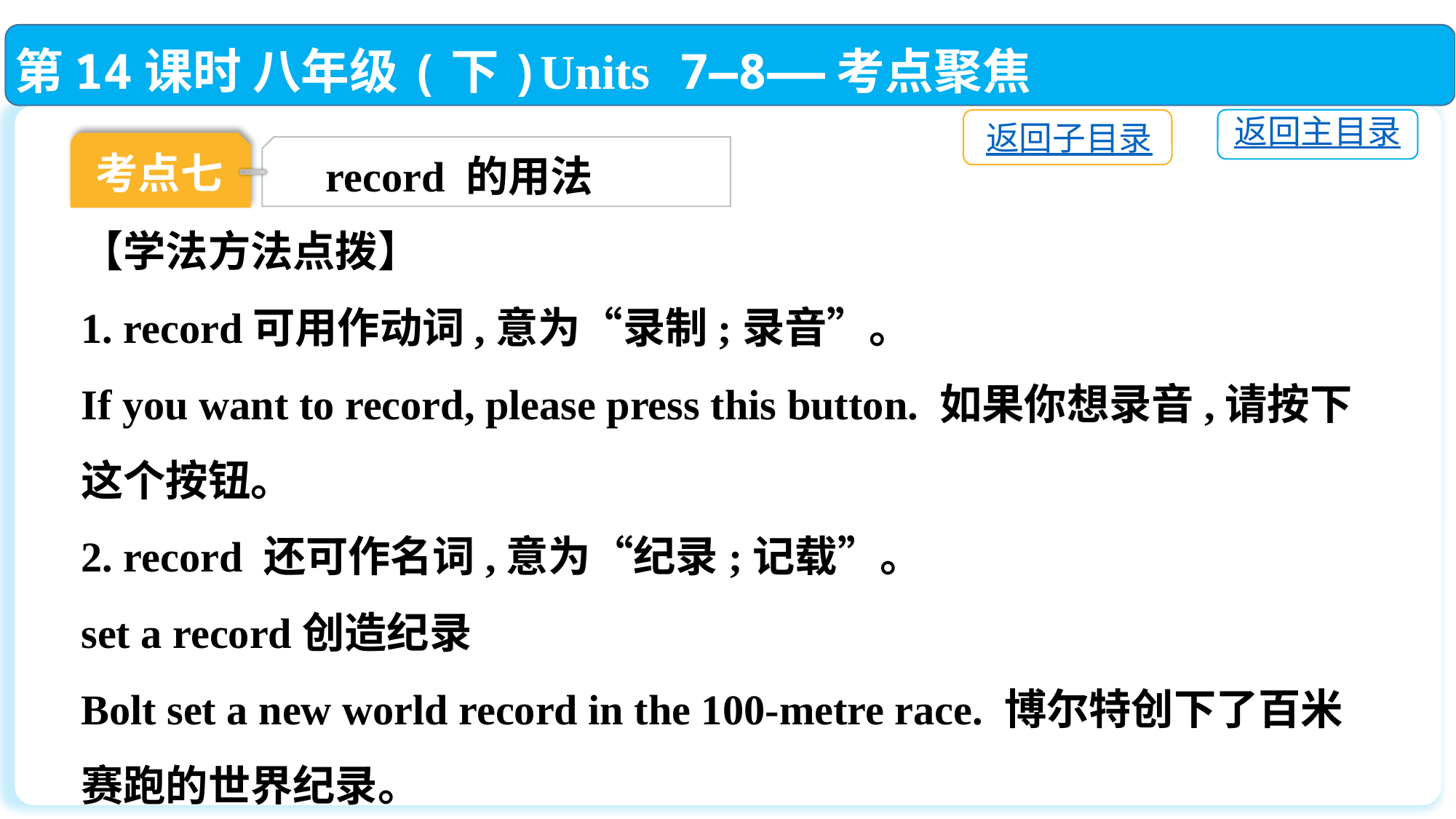

第14课时 八年级(下)Units 7—8——考点聚焦

返回主目录

返回子目录
考点七
record 的用法

【学法方法点拨】
1. record可用作动词,意为“录制;录音”。
If you want to record, please press this button. 如果你想录音,请按下这个按钮。
2. record 还可作名词,意为“纪录;记载”。
set a record创造纪录
Bolt set a new world record in the 100-metre race. 博尔特创下了百米赛跑的世界纪录。